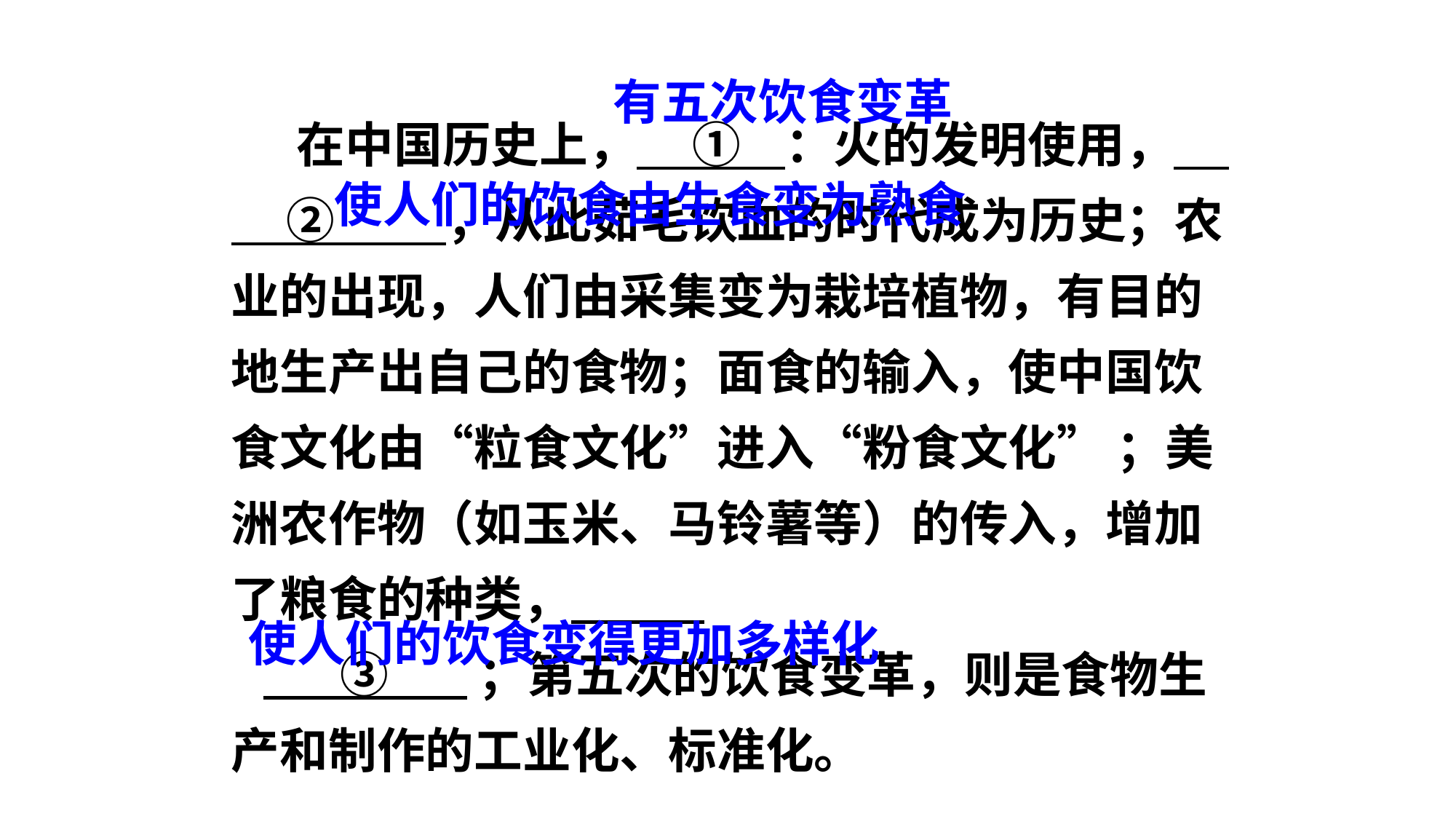

有五次饮食变革
  在中国历史上，     ①    ：火的发明使用，           ②          ，从此茹毛饮血的时代成为历史；农业的出现，人们由采集变为栽培植物，有目的地生产出自己的食物；面食的输入，使中国饮食文化由“粒食文化”进入“粉食文化” ；美洲农作物（如玉米、马铃薯等）的传入，增加了粮食的种类，
       ③       ；第五次的饮食变革，则是食物生产和制作的工业化、标准化。
使人们的饮食由生食变为熟食
使人们的饮食变得更加多样化